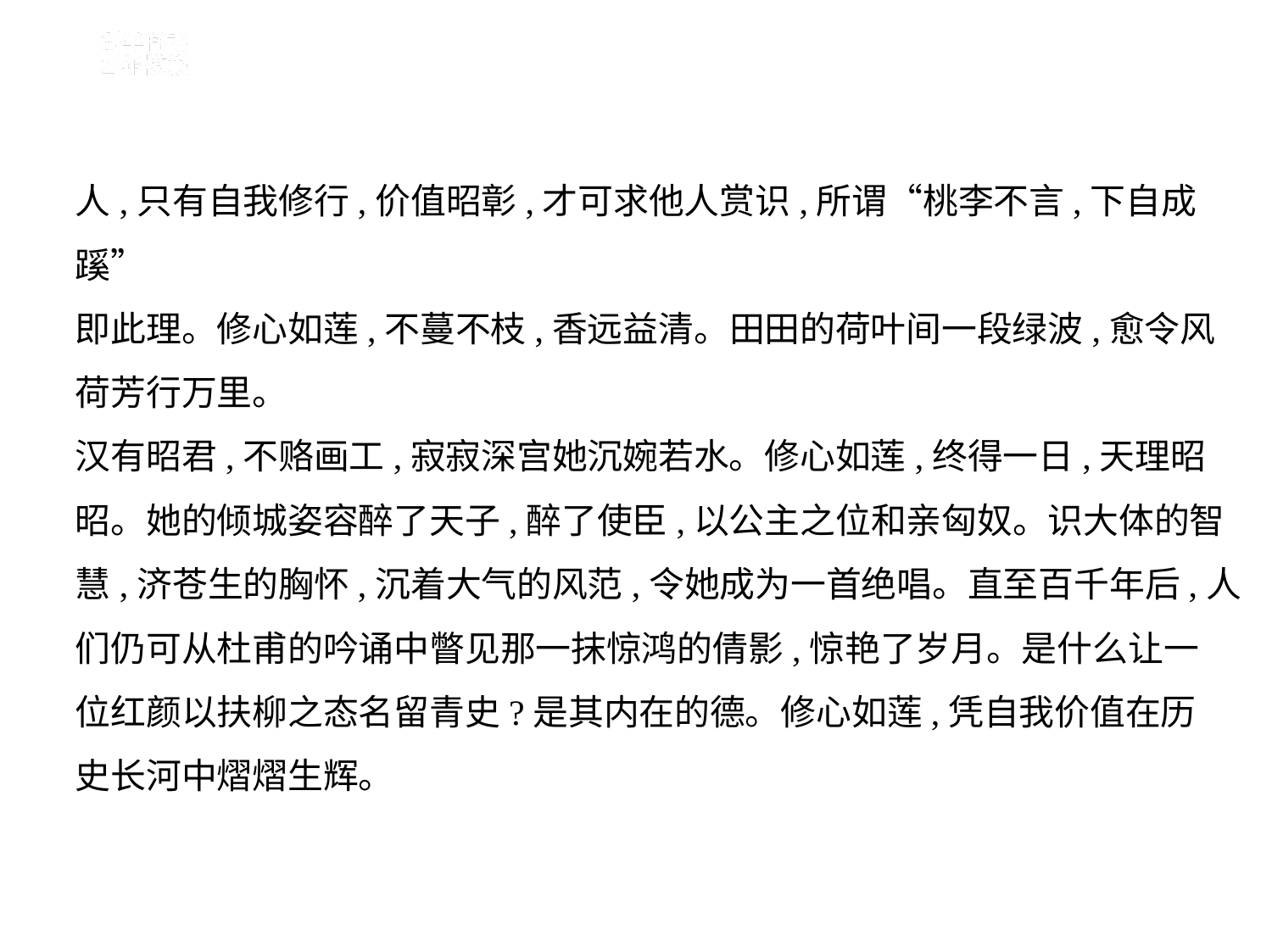

人,只有自我修行,价值昭彰,才可求他人赏识,所谓“桃李不言,下自成蹊”
即此理。修心如莲,不蔓不枝,香远益清。田田的荷叶间一段绿波,愈令风
荷芳行万里。
汉有昭君,不赂画工,寂寂深宫她沉婉若水。修心如莲,终得一日,天理昭
昭。她的倾城姿容醉了天子,醉了使臣,以公主之位和亲匈奴。识大体的智
慧,济苍生的胸怀,沉着大气的风范,令她成为一首绝唱。直至百千年后,人
们仍可从杜甫的吟诵中瞥见那一抹惊鸿的倩影,惊艳了岁月。是什么让一
位红颜以扶柳之态名留青史?是其内在的德。修心如莲,凭自我价值在历
史长河中熠熠生辉。